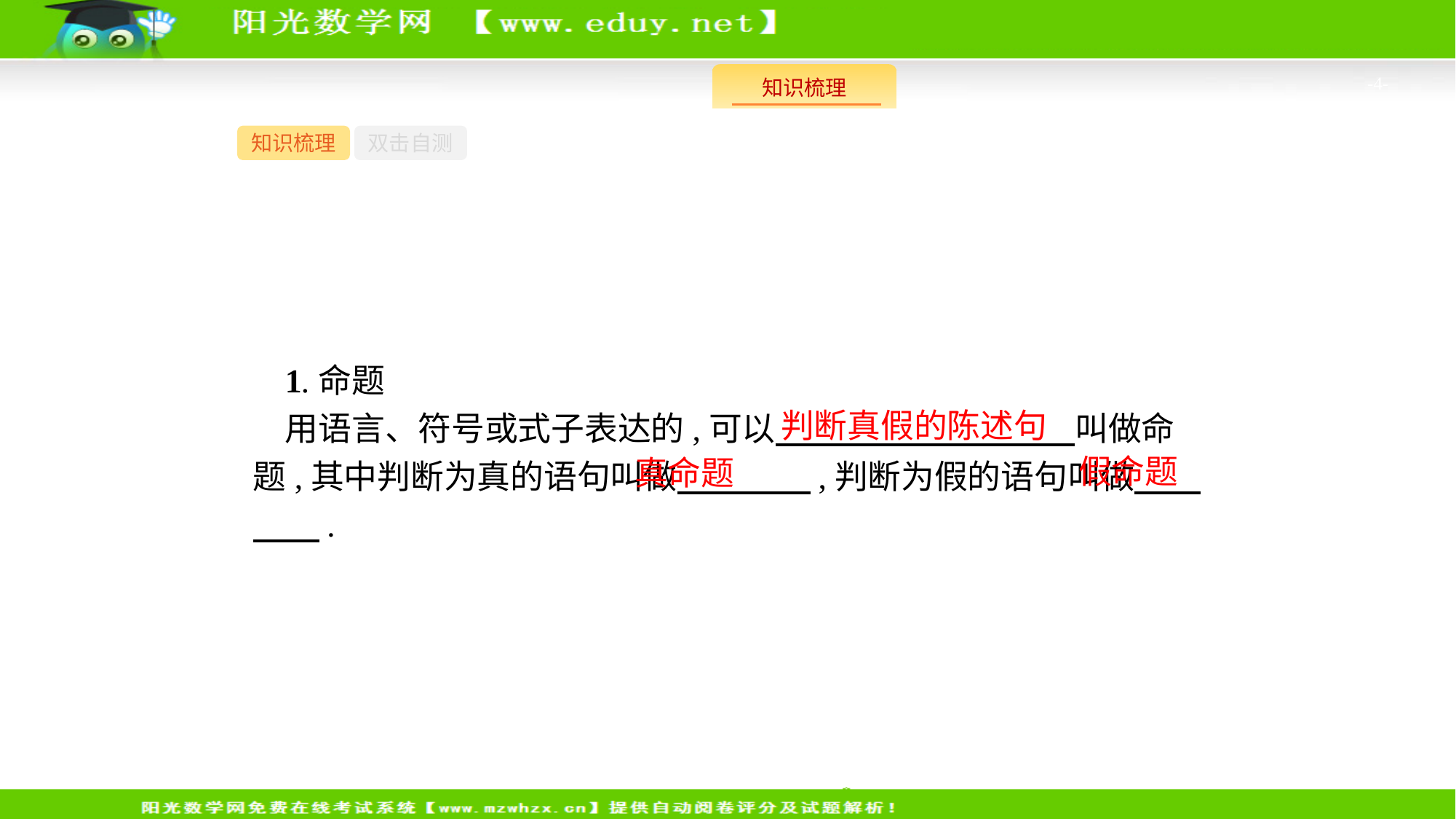

-4-
知识梳理
双击自测
1.命题
用语言、符号或式子表达的,可以　　　　　　　　　叫做命题,其中判断为真的语句叫做　　　　,判断为假的语句叫做　　　　.
判断真假的陈述句
假命题
真命题